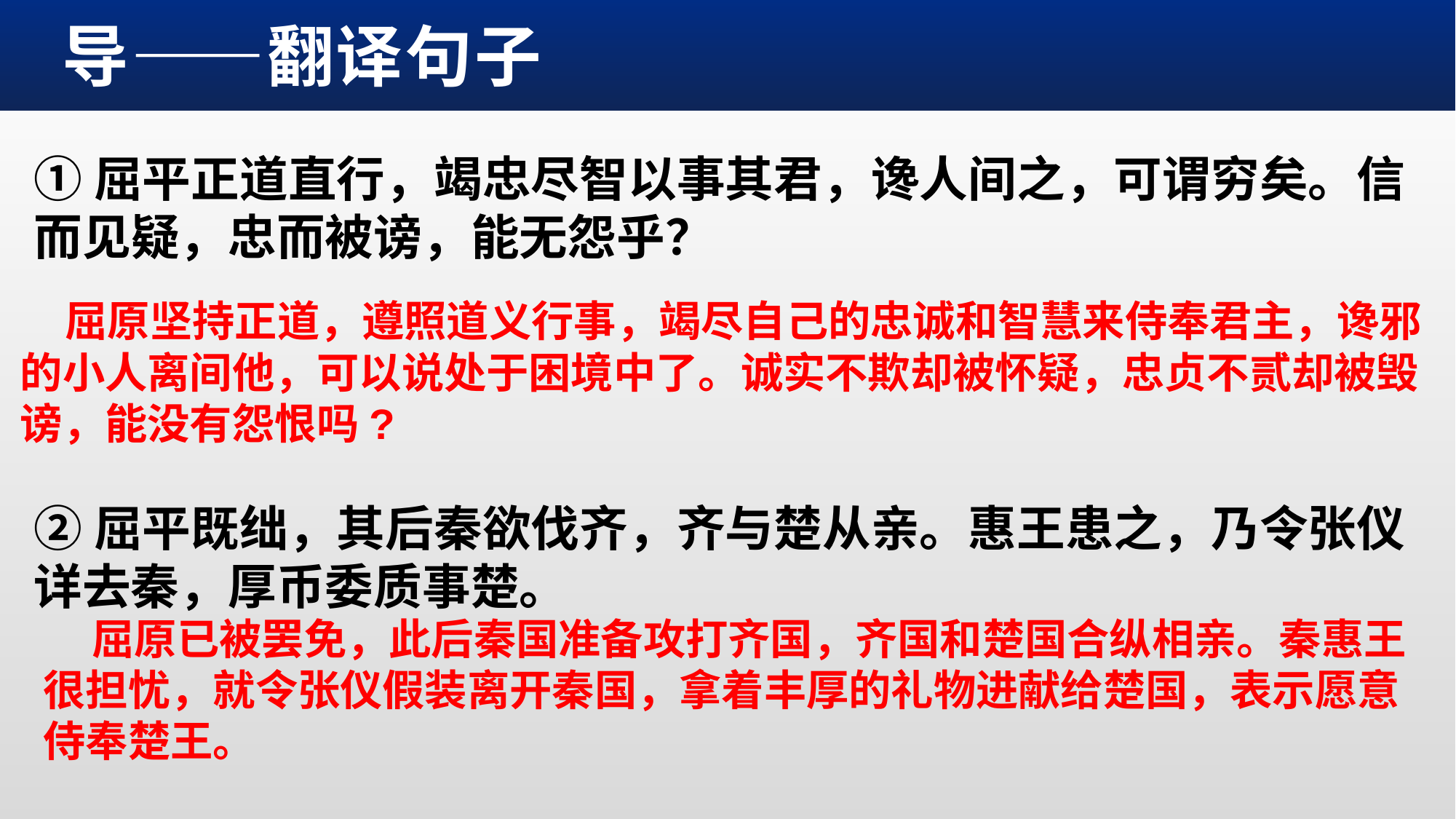

导——翻译句子
①屈平正道直行，竭忠尽智以事其君，谗人间之，可谓穷矣。信而见疑，忠而被谤，能无怨乎？

②屈平既绌，其后秦欲伐齐，齐与楚从亲。惠王患之，乃令张仪详去秦，厚币委质事楚。

   屈原坚持正道，遵照道义行事，竭尽自己的忠诚和智慧来侍奉君主，谗邪的小人离间他，可以说处于困境中了。诚实不欺却被怀疑，忠贞不贰却被毁谤，能没有怨恨吗?

    屈原已被罢免，此后秦国准备攻打齐国，齐国和楚国合纵相亲。秦惠王很担忧，就令张仪假装离开秦国，拿着丰厚的礼物进献给楚国，表示愿意侍奉楚王。